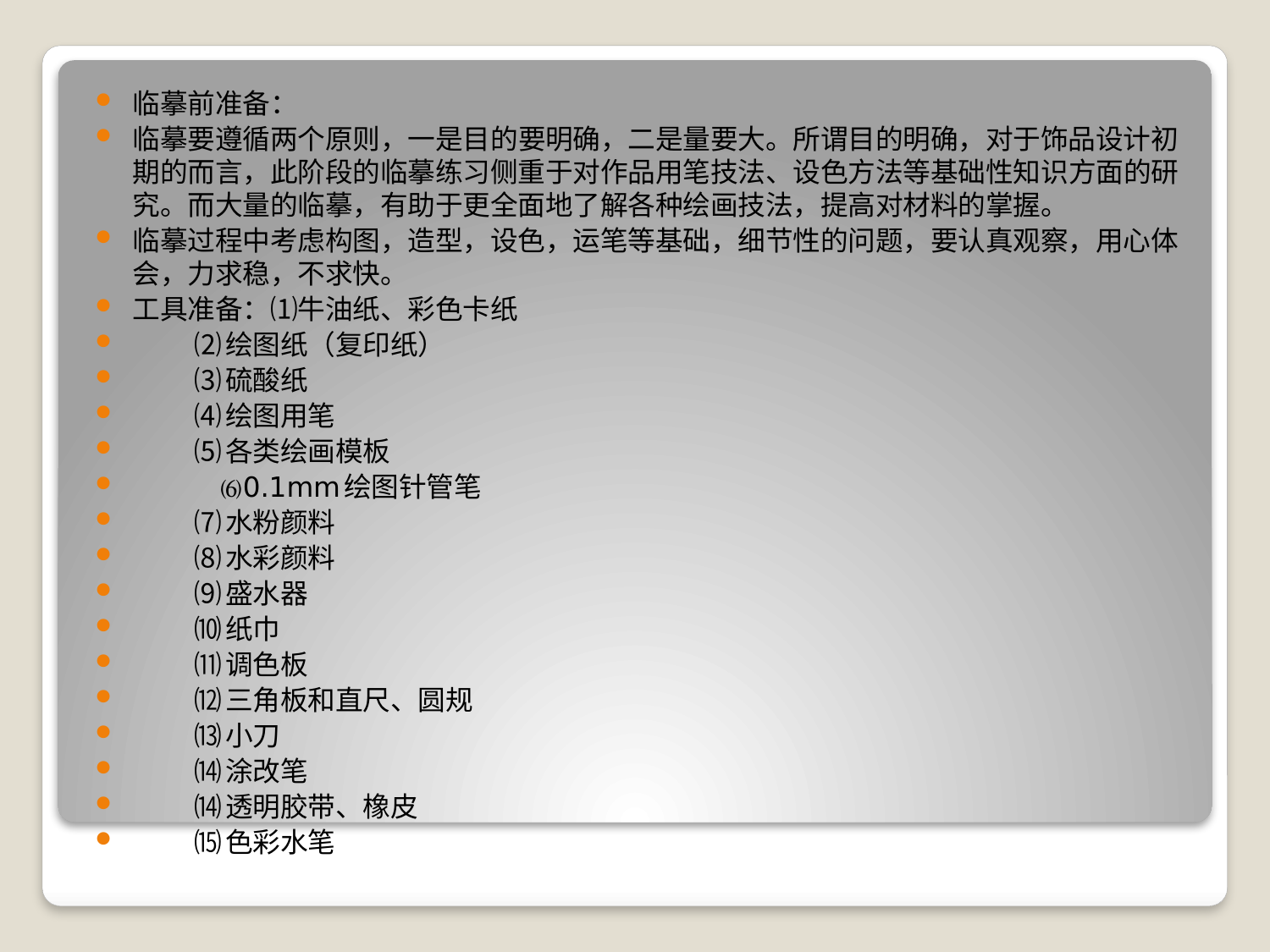

临摹前准备：
临摹要遵循两个原则，一是目的要明确，二是量要大。所谓目的明确，对于饰品设计初期的而言，此阶段的临摹练习侧重于对作品用笔技法、设色方法等基础性知识方面的研究。而大量的临摹，有助于更全面地了解各种绘画技法，提高对材料的掌握。
临摹过程中考虑构图，造型，设色，运笔等基础，细节性的问题，要认真观察，用心体会，力求稳，不求快。
工具准备：⑴牛油纸、彩色卡纸
          ⑵绘图纸（复印纸）
          ⑶硫酸纸
          ⑷绘图用笔
          ⑸各类绘画模板
          ⑹0.1mm绘图针管笔
          ⑺水粉颜料
          ⑻水彩颜料
          ⑼盛水器
          ⑽纸巾
          ⑾调色板
          ⑿三角板和直尺、圆规
          ⒀小刀
          ⒁涂改笔
          ⒁透明胶带、橡皮
          ⒂色彩水笔